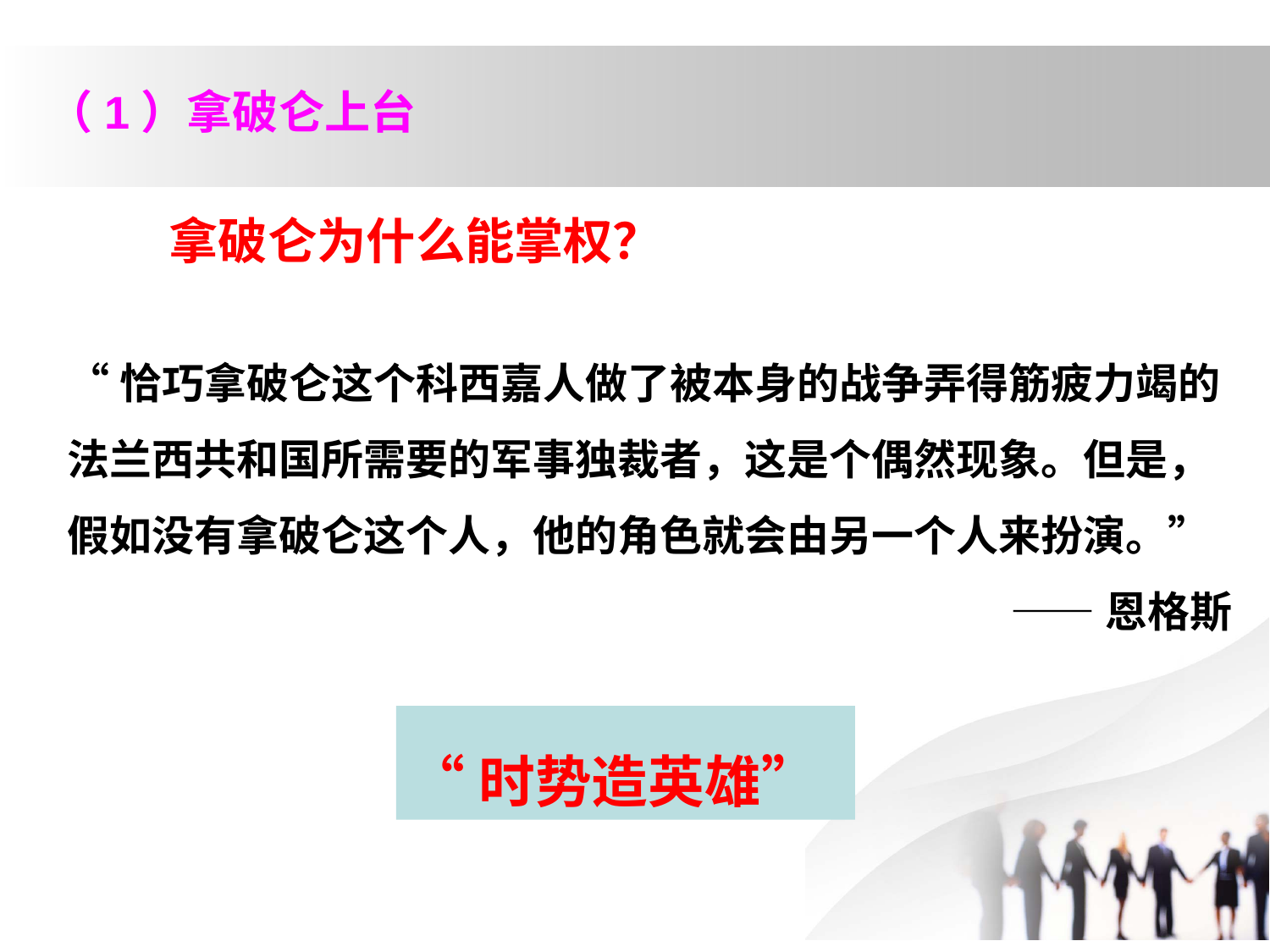

（1）拿破仑上台
拿破仑为什么能掌权？
“恰巧拿破仑这个科西嘉人做了被本身的战争弄得筋疲力竭的法兰西共和国所需要的军事独裁者，这是个偶然现象。但是，假如没有拿破仑这个人，他的角色就会由另一个人来扮演。”
             ——恩格斯
“时势造英雄”